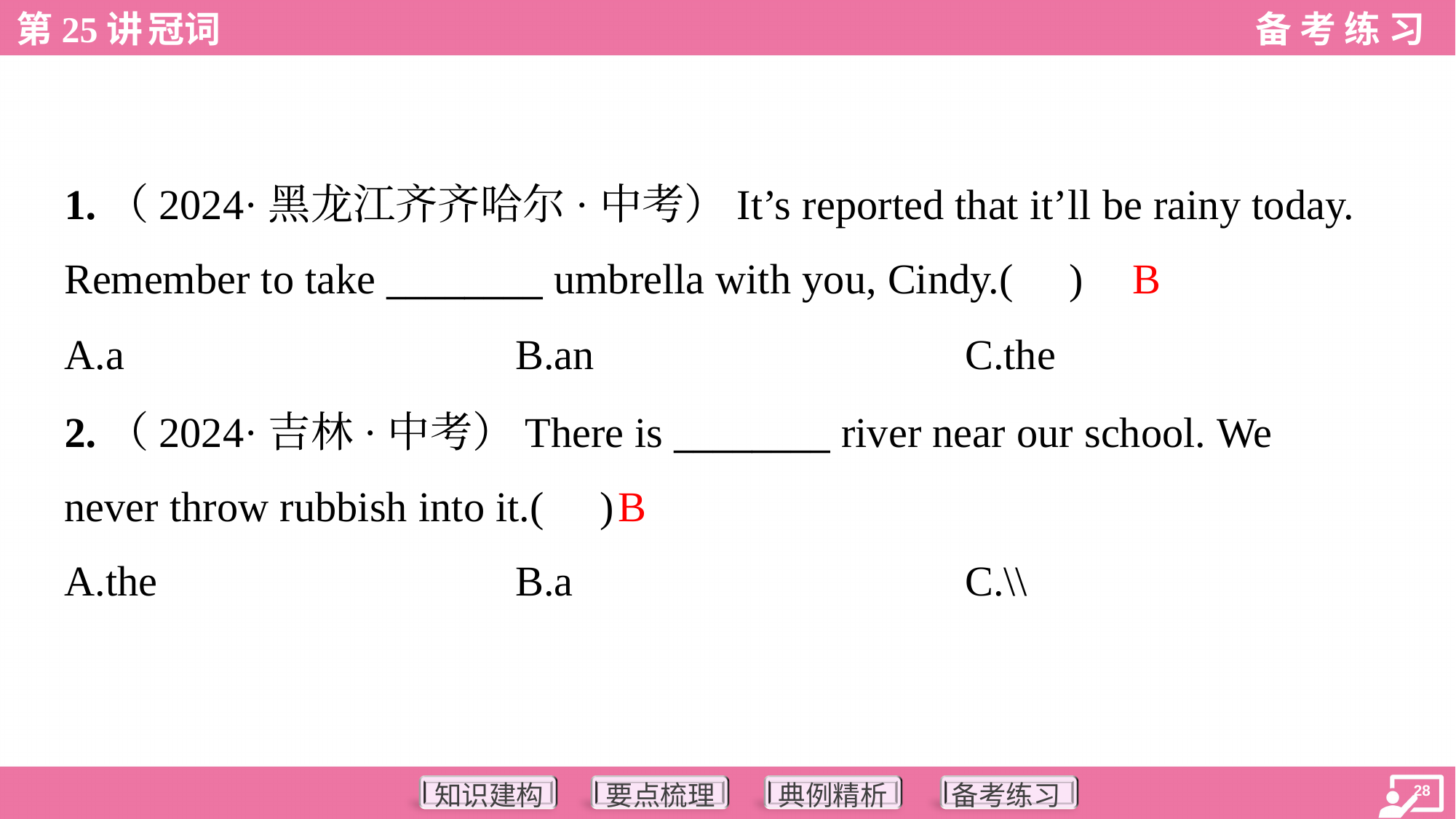

1.（2024·黑龙江齐齐哈尔·中考）It’s reported that it’ll be rainy today.
Remember to take ________ umbrella with you, Cindy.(     )
B
A.a	B.an	C.the
2.（2024·吉林·中考）There is ________ river near our school. We
never throw rubbish into it.(     )
B
A.the	B.a	C.\\